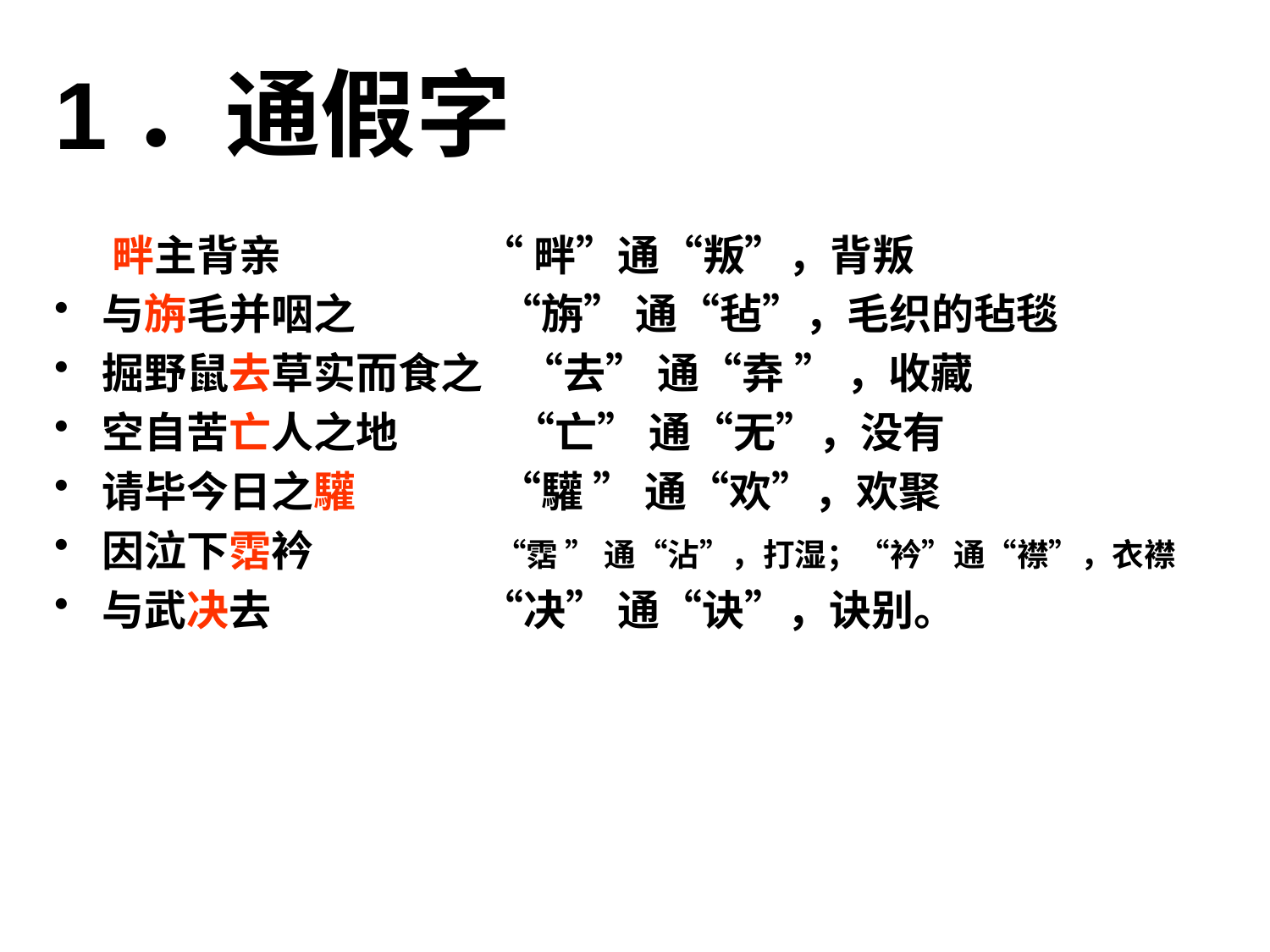

# 1．通假字
     畔主背亲                     “ 畔”通“叛”，背叛
与旃毛并咽之               “旃” 通“毡”，毛织的毡毯
掘野鼠去草实而食之    “去” 通“弆 ” ，收藏
空自苦亡人之地            “亡” 通“无”，没有
请毕今日之驩               “驩 ” 通“欢”，欢聚
因泣下霑衿                   “霑 ” 通“沾”，打湿；“衿”通“襟”，衣襟
与武决去                      “决” 通“诀”，诀别。